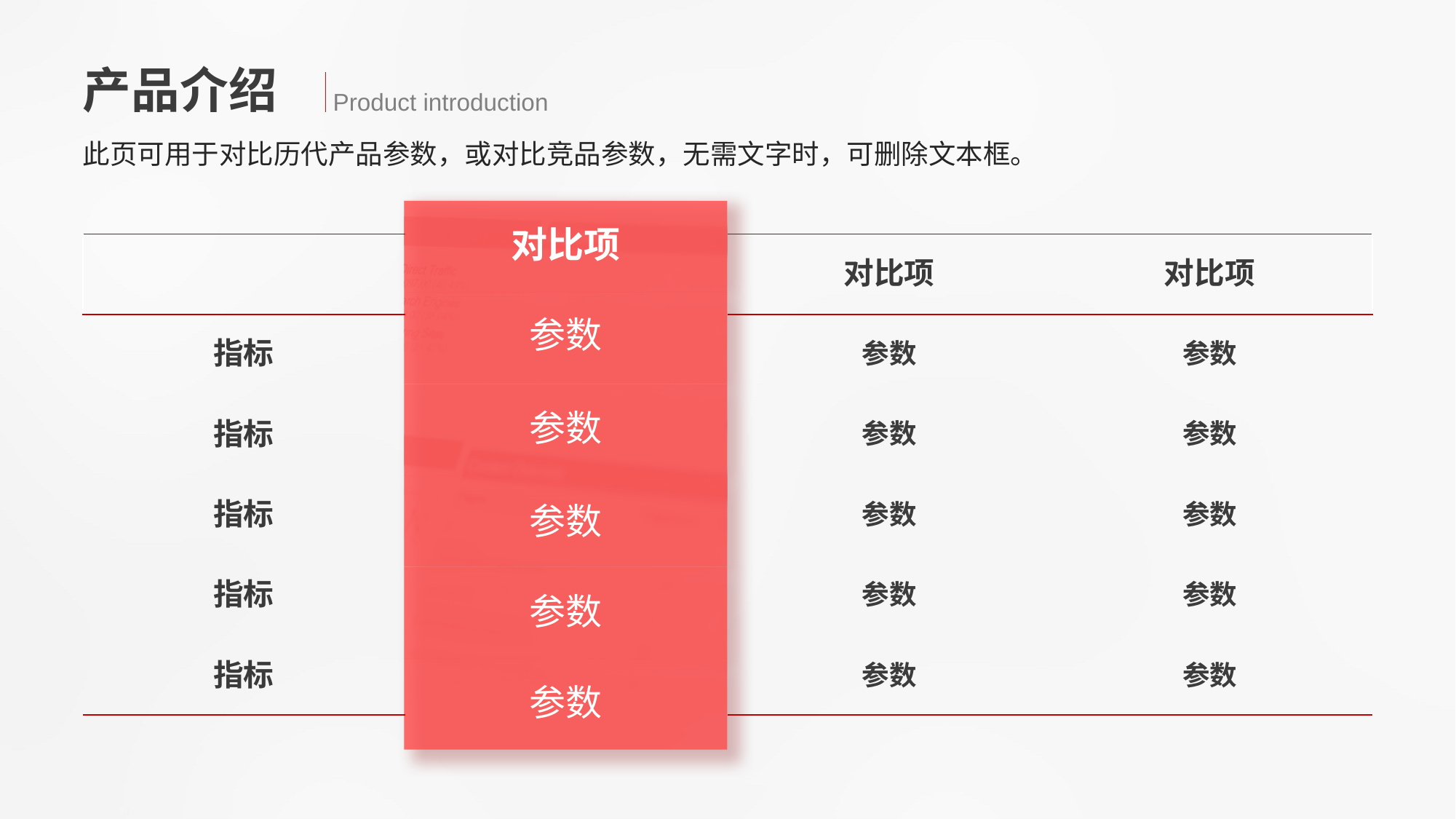

产品介绍

Product introduction
此页可用于对比历代产品参数，或对比竞品参数，无需文字时，可删除文本框。
对比项
对比项
对比项
参数
参数
指标
参数
参数
指标
参数
参数
指标
参数
参数
参数
指标
参数
参数
参数
指标
参数
参数
参数